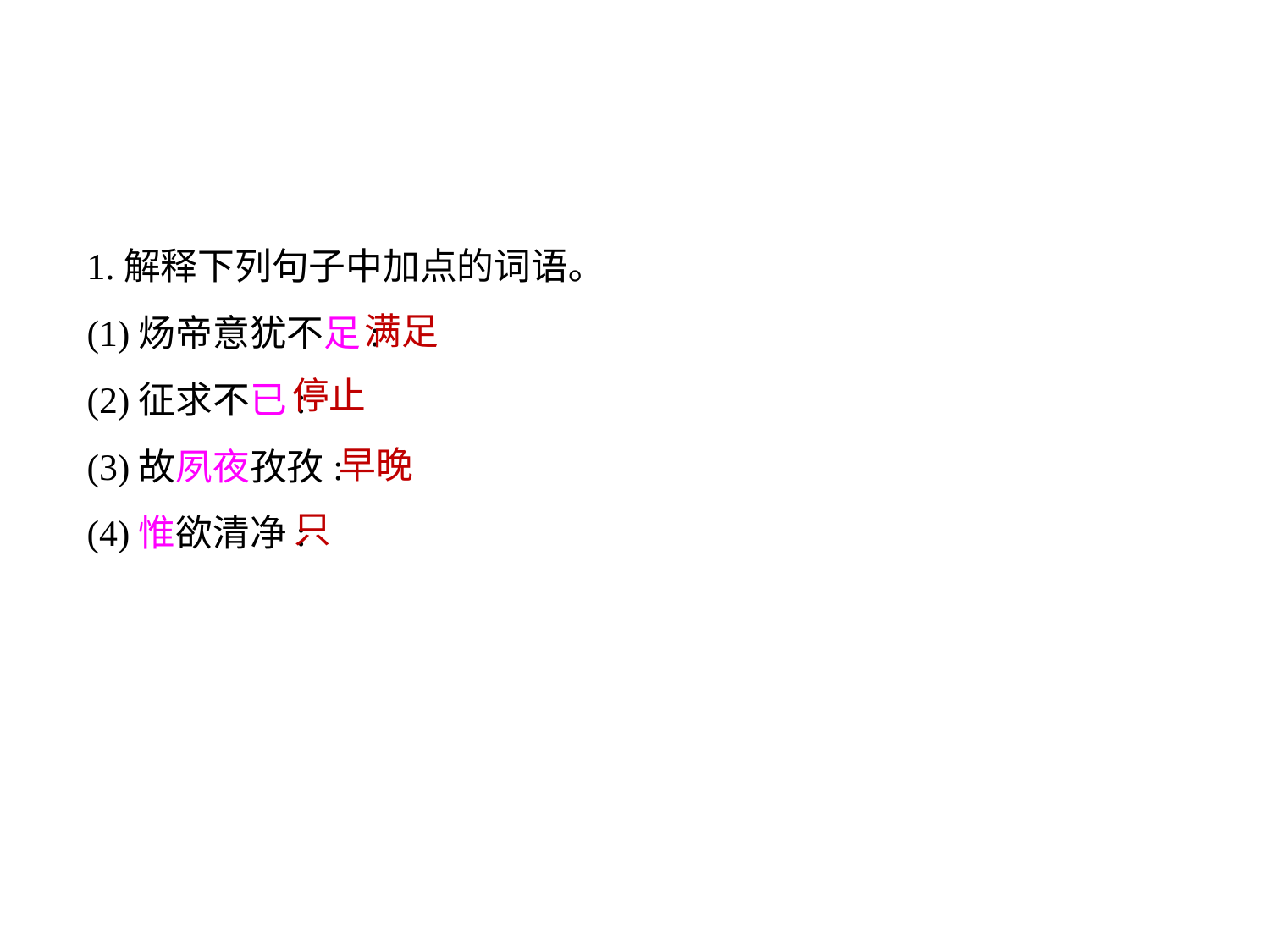

1.解释下列句子中加点的词语｡
(1)炀帝意犹不足:
(2)征求不已:
(3)故夙夜孜孜:
(4)惟欲清净:
满足
停止
早晚
只